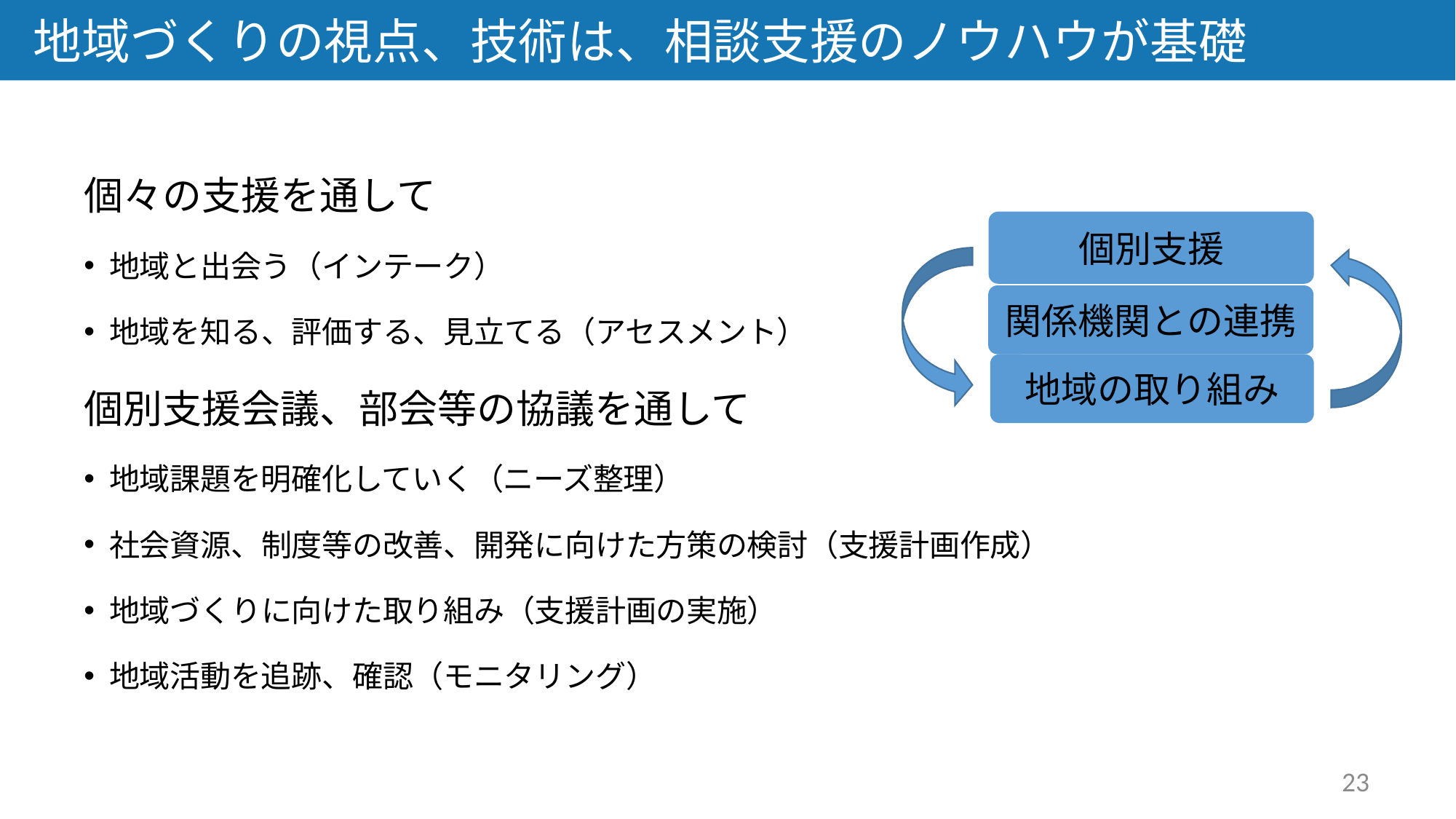

地域づくりの視点、技術は、相談支援のノウハウが基礎
個々の支援を通して
地域と出会う（インテーク）
地域を知る、評価する、見立てる（アセスメント）
個別支援会議、部会等の協議を通して
地域課題を明確化していく（ニーズ整理）
社会資源、制度等の改善、開発に向けた方策の検討（支援計画作成）
地域づくりに向けた取り組み（支援計画の実施）
地域活動を追跡、確認（モニタリング）
個別支援

関係機関との連携
地域の取り組み
23
23